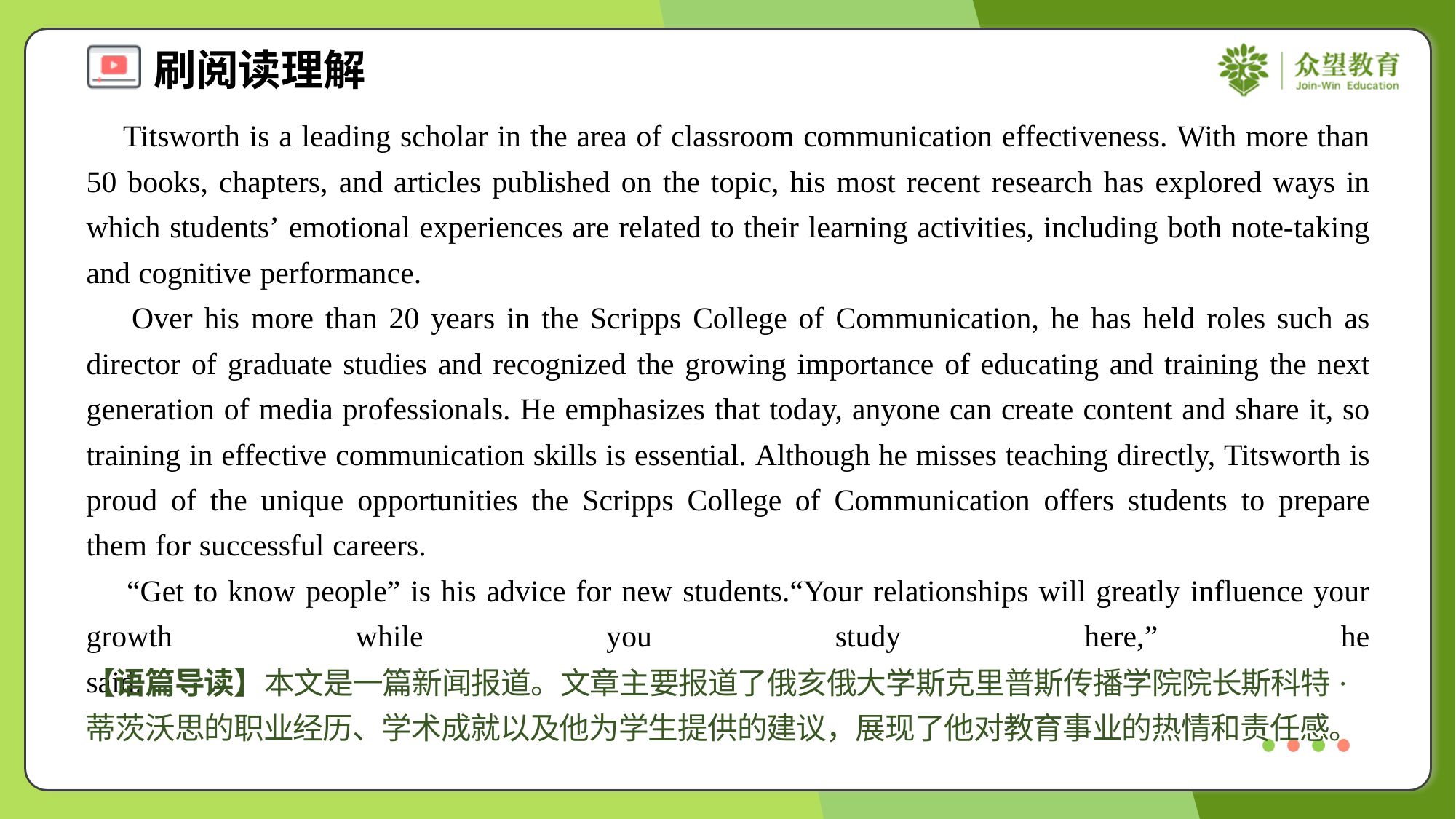

Titsworth is a leading scholar in the area of classroom communication effectiveness. With more than 50 books, chapters, and articles published on the topic, his most recent research has explored ways in which students’ emotional experiences are related to their learning activities, including both note-taking and cognitive performance.
    Over his more than 20 years in the Scripps College of Communication, he has held roles such as director of graduate studies and recognized the growing importance of educating and training the next generation of media professionals. He emphasizes that today, anyone can create content and share it, so training in effective communication skills is essential. Although he misses teaching directly, Titsworth is proud of the unique opportunities the Scripps College of Communication offers students to prepare them for successful careers.
    “Get to know people” is his advice for new students.“Your relationships will greatly influence your growth while you study here,” he said.#6
【语篇导读】本文是一篇新闻报道。文章主要报道了俄亥俄大学斯克里普斯传播学院院长斯科特·蒂茨沃思的职业经历、学术成就以及他为学生提供的建议，展现了他对教育事业的热情和责任感。